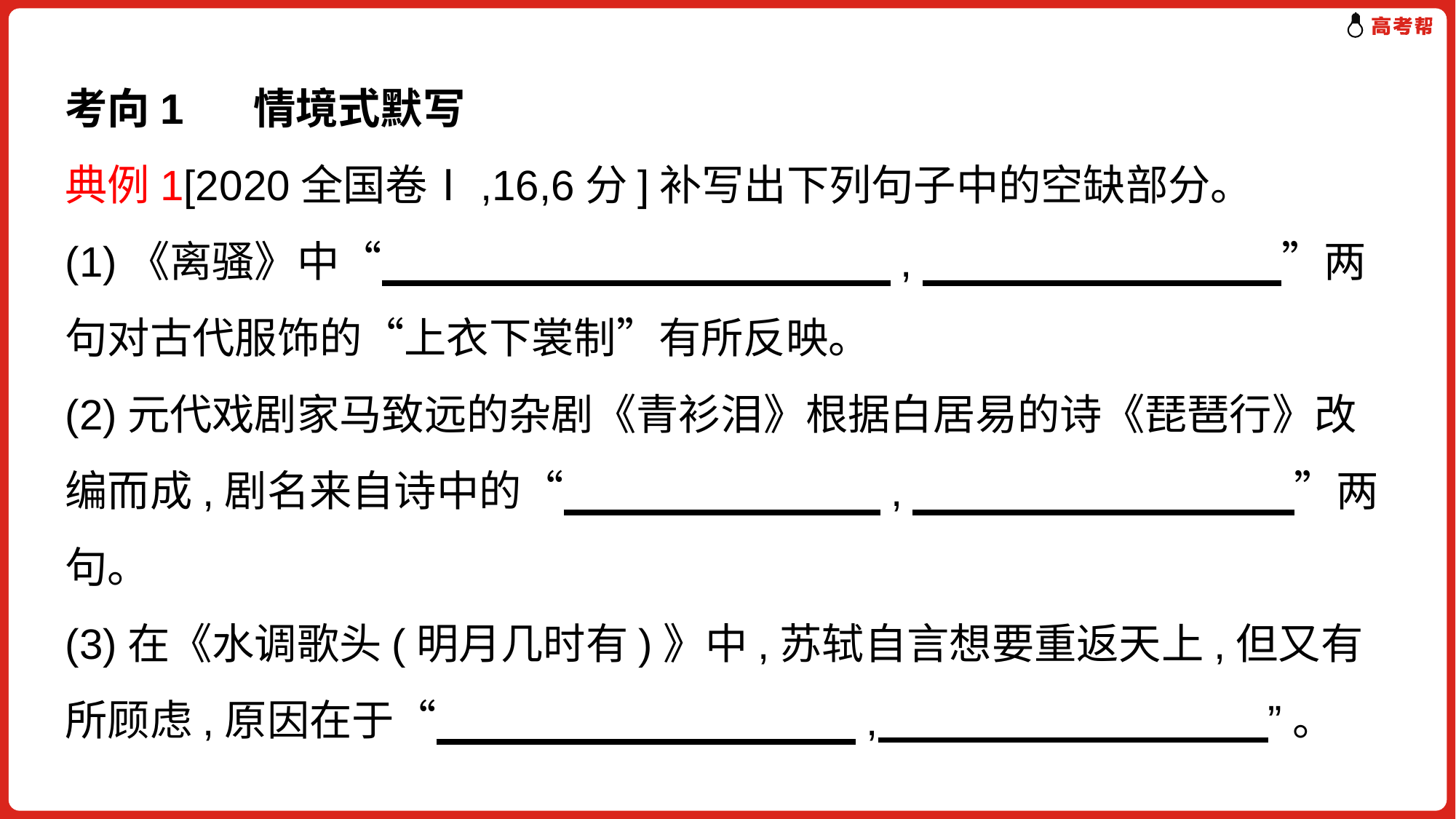

考向1     情境式默写
典例1[2020全国卷Ⅰ,16,6分]补写出下列句子中的空缺部分。
(1)《离骚》中“　　　　　　　　　　　　,　　                             ”两句对古代服饰的“上衣下裳制”有所反映。
(2)元代戏剧家马致远的杂剧《青衫泪》根据白居易的诗《琵琶行》改编而成,剧名来自诗中的“　                             ,　　　　　　　　　”两句。
(3)在《水调歌头(明月几时有)》中,苏轼自言想要重返天上,但又有所顾虑,原因在于“　　　　　　　　    　,                                 ”。